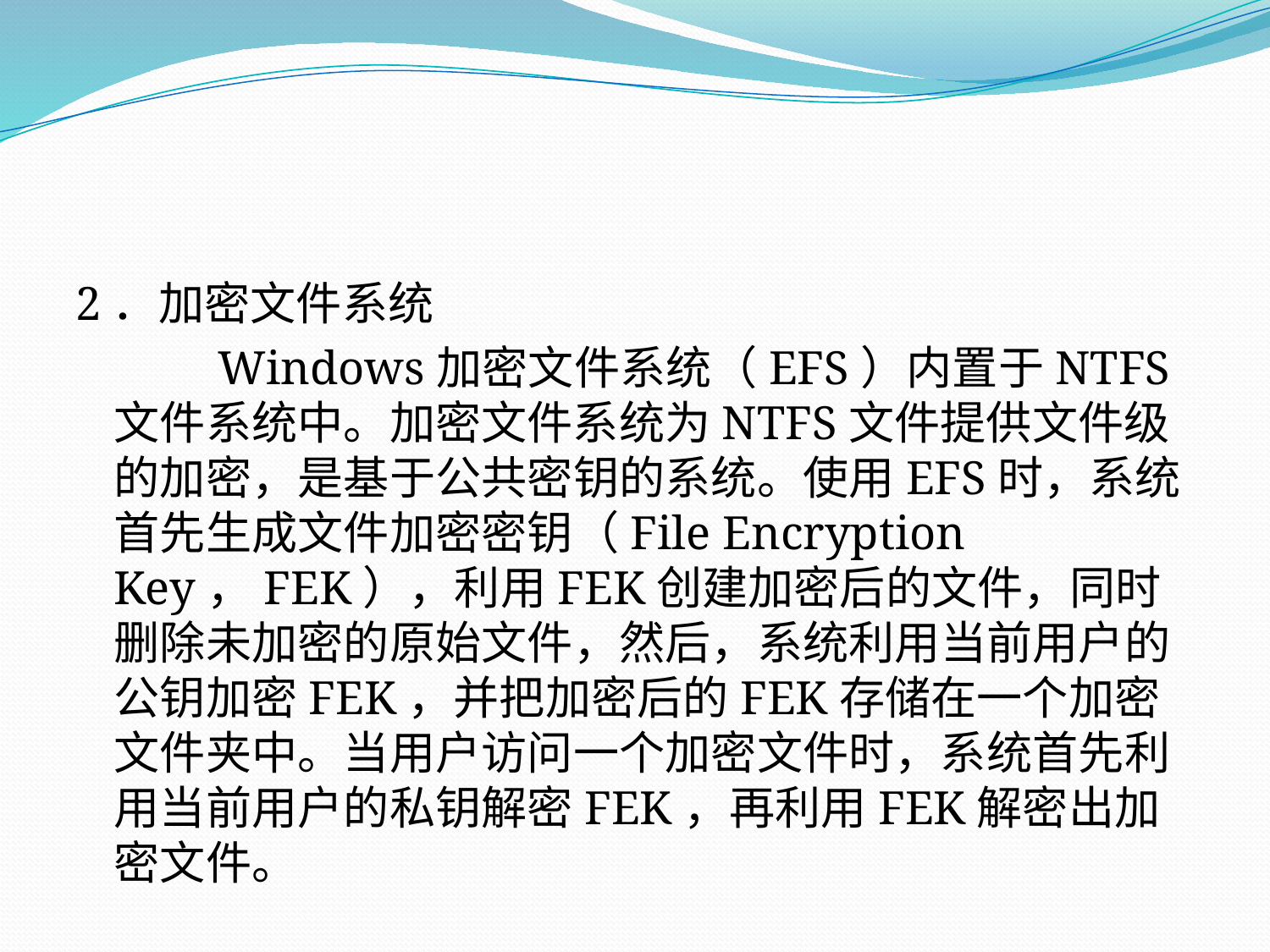

#
2．加密文件系统
            Windows加密文件系统（EFS）内置于NTFS文件系统中。加密文件系统为NTFS文件提供文件级的加密，是基于公共密钥的系统。使用EFS时，系统首先生成文件加密密钥（File Encryption Key，FEK），利用FEK创建加密后的文件，同时删除未加密的原始文件，然后，系统利用当前用户的公钥加密FEK，并把加密后的FEK存储在一个加密文件夹中。当用户访问一个加密文件时，系统首先利用当前用户的私钥解密FEK，再利用FEK解密出加密文件。